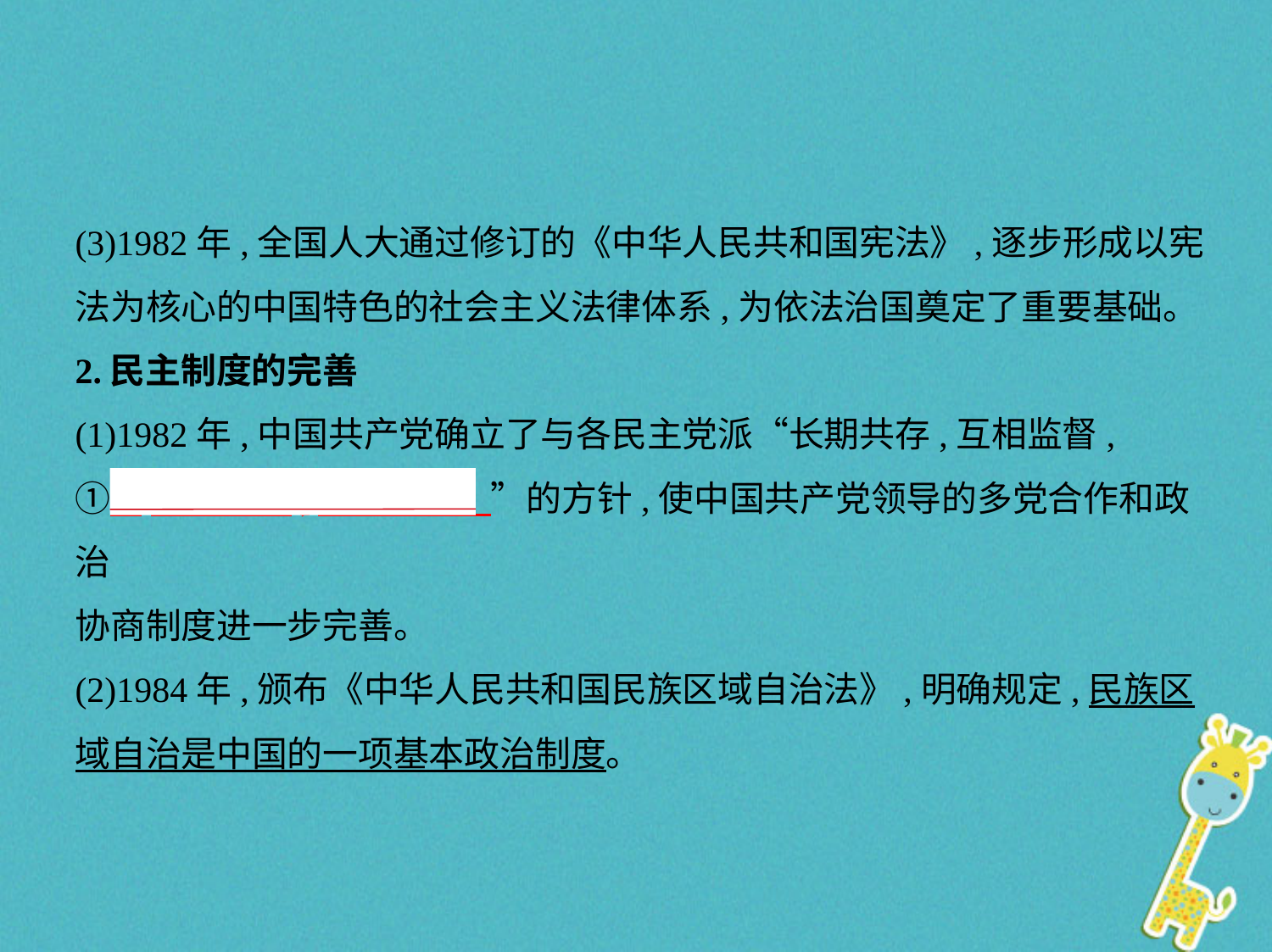

(3)1982年,全国人大通过修订的《中华人民共和国宪法》,逐步形成以宪法为核心的中国特色的社会主义法律体系,为依法治国奠定了重要基础。
2.民主制度的完善
(1)1982年,中国共产党确立了与各民主党派“长期共存,互相监督,
①    肝胆相照,荣辱与共    ”的方针,使中国共产党领导的多党合作和政治
协商制度进一步完善。
(2)1984年,颁布《中华人民共和国民族区域自治法》,明确规定,民族区
域自治是中国的一项基本政治制度。